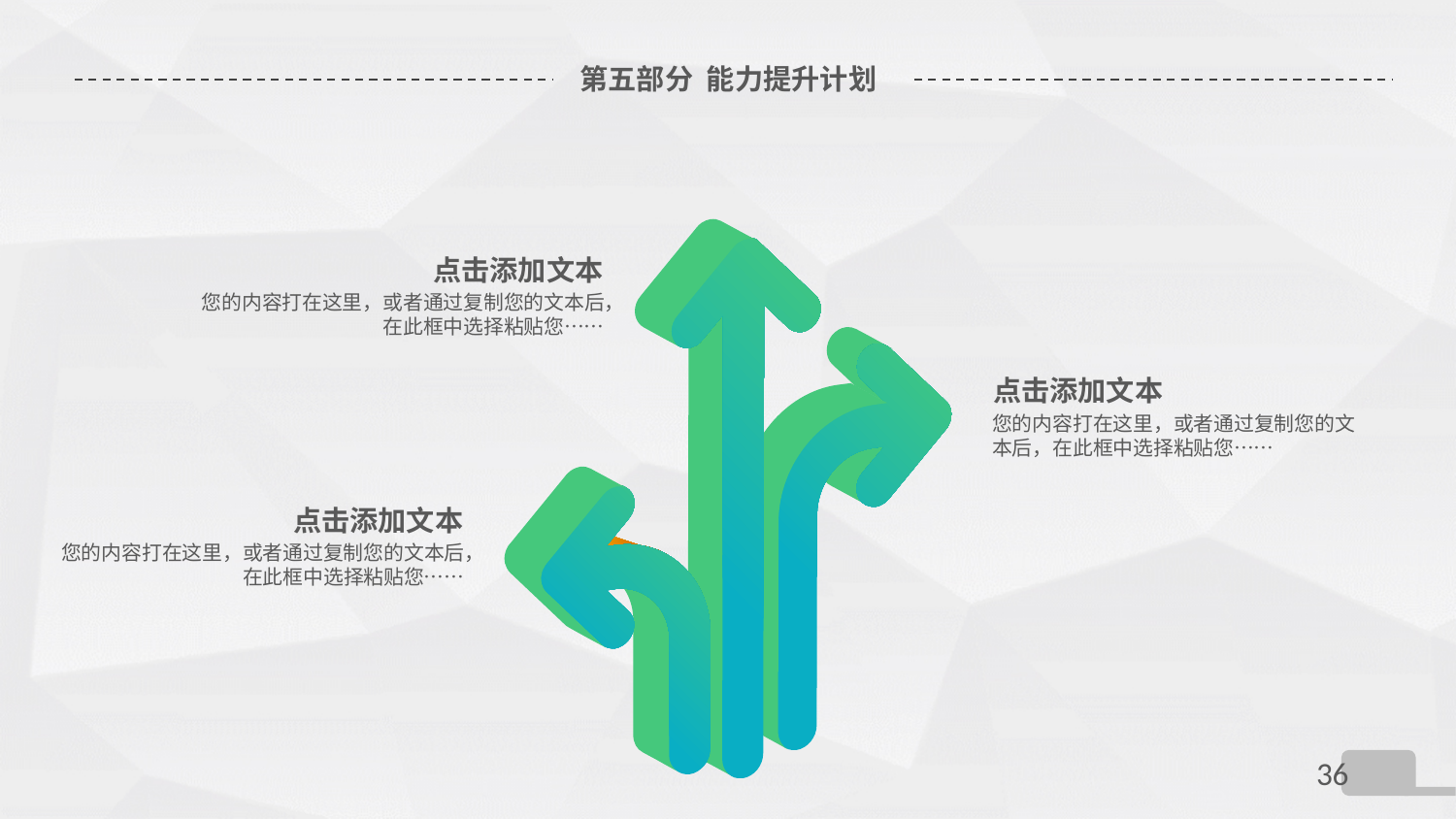

# 第五部分  能力提升计划

点击添加文本
您的内容打在这里，或者通过复制您的文本后，在此框中选择粘贴您……

点击添加文本
您的内容打在这里，或者通过复制您的文本后，在此框中选择粘贴您……

点击添加文本
您的内容打在这里，或者通过复制您的文本后，在此框中选择粘贴您……